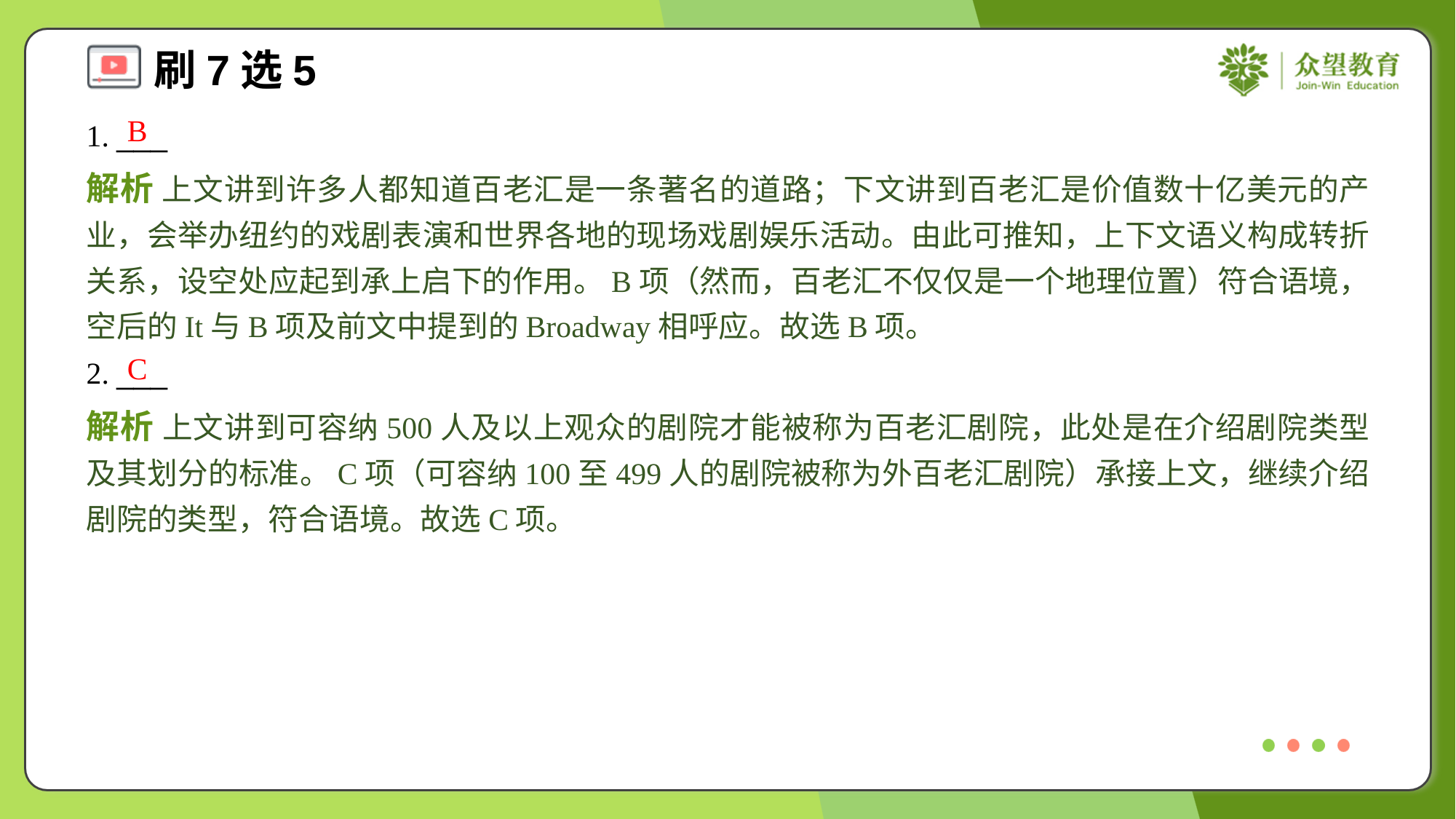

B
1. ___
解析 上文讲到许多人都知道百老汇是一条著名的道路；下文讲到百老汇是价值数十亿美元的产业，会举办纽约的戏剧表演和世界各地的现场戏剧娱乐活动。由此可推知，上下文语义构成转折关系，设空处应起到承上启下的作用。B项（然而，百老汇不仅仅是一个地理位置）符合语境，空后的It与B项及前文中提到的Broadway相呼应。故选B项。
C
2. ___
解析 上文讲到可容纳500人及以上观众的剧院才能被称为百老汇剧院，此处是在介绍剧院类型及其划分的标准。C项（可容纳100至499人的剧院被称为外百老汇剧院）承接上文，继续介绍剧院的类型，符合语境。故选C项。